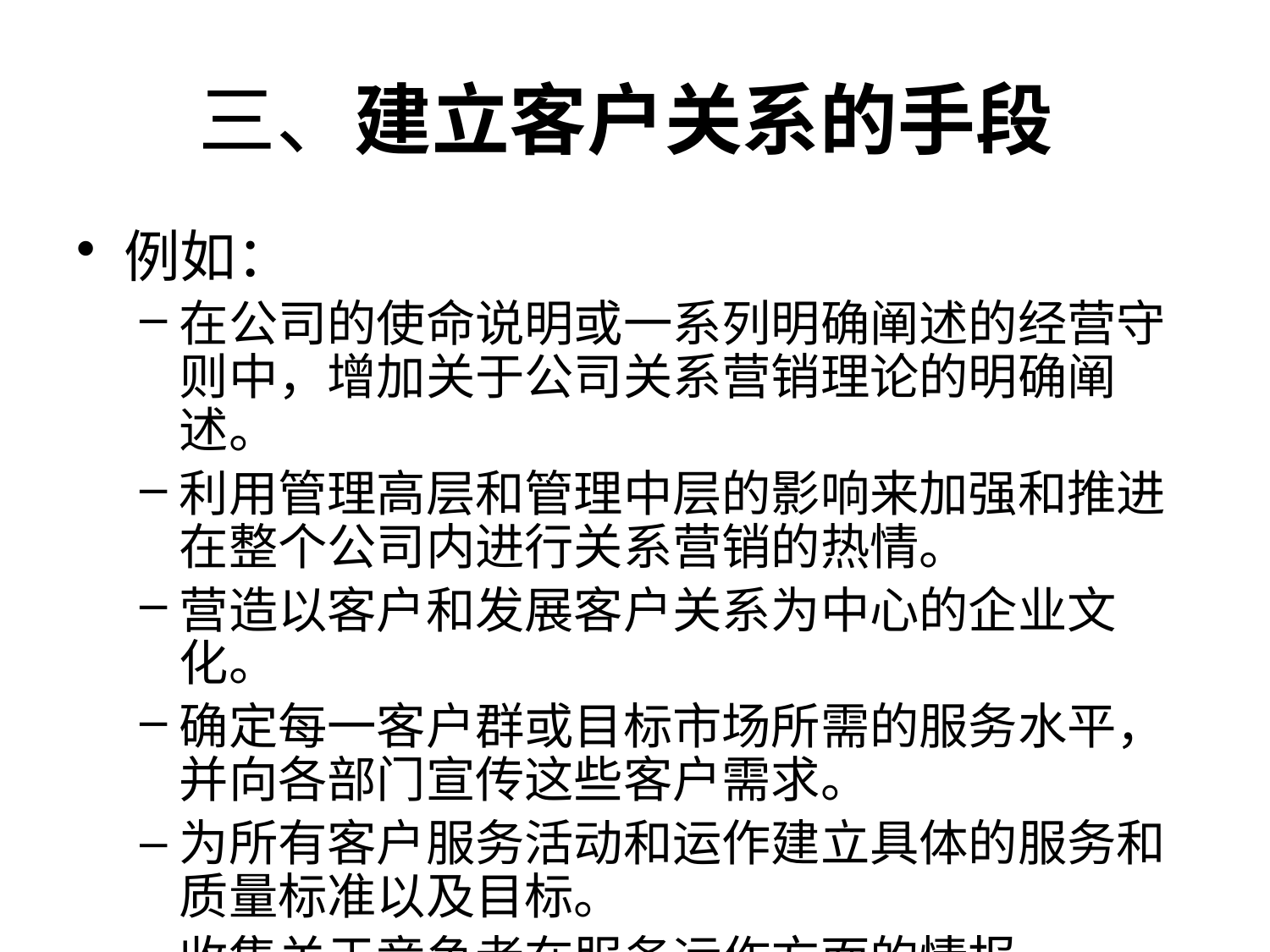

# 三、建立客户关系的手段
例如：
在公司的使命说明或一系列明确阐述的经营守则中，增加关于公司关系营销理论的明确阐述。
利用管理高层和管理中层的影响来加强和推进在整个公司内进行关系营销的热情。
营造以客户和发展客户关系为中心的企业文化。
确定每一客户群或目标市场所需的服务水平，并向各部门宣传这些客户需求。
为所有客户服务活动和运作建立具体的服务和质量标准以及目标。
收集关于竞争者在服务运作方面的情报。